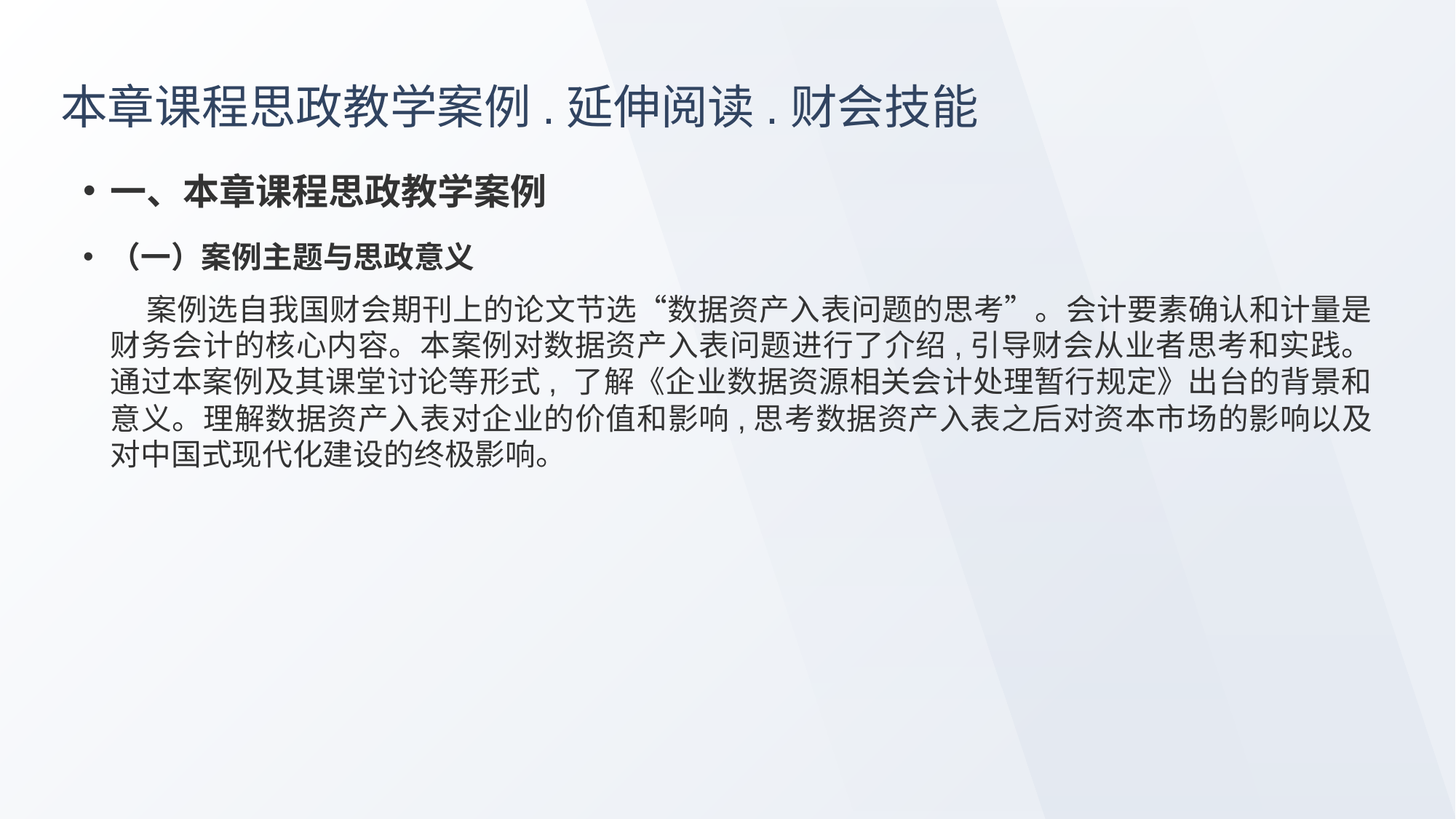

# 本章课程思政教学案例.延伸阅读.财会技能
一、本章课程思政教学案例
（一）案例主题与思政意义
    案例选自我国财会期刊上的论文节选“数据资产入表问题的思考”。会计要素确认和计量是财务会计的核心内容。本案例对数据资产入表问题进行了介绍,引导财会从业者思考和实践。通过本案例及其课堂讨论等形式, 了解《企业数据资源相关会计处理暂行规定》出台的背景和意义。理解数据资产入表对企业的价值和影响,思考数据资产入表之后对资本市场的影响以及对中国式现代化建设的终极影响。